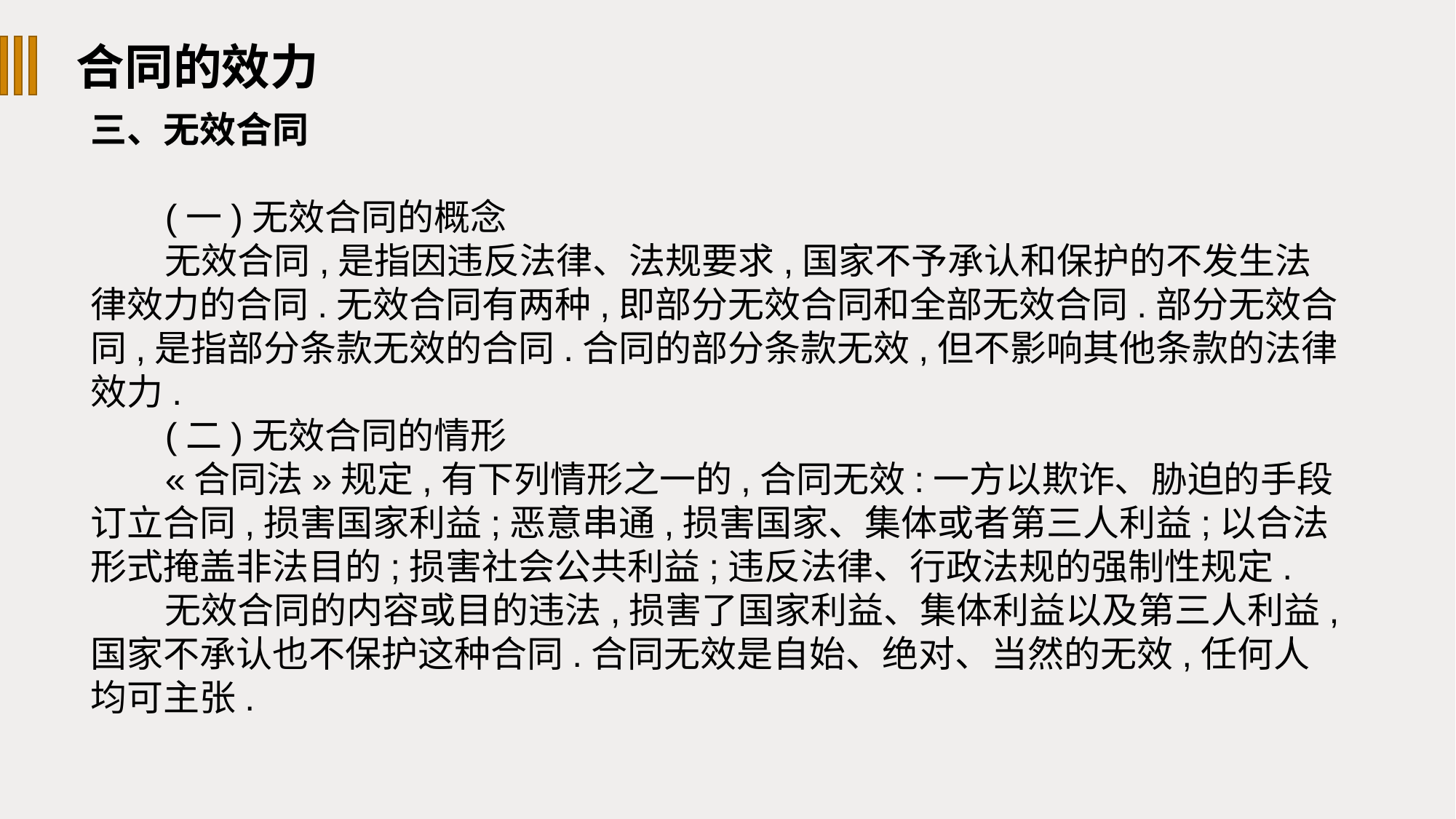

合同的效力

三、无效合同

(一)无效合同的概念
无效合同,是指因违反法律、法规要求,国家不予承认和保护的不发生法律效力的合同.无效合同有两种,即部分无效合同和全部无效合同.部分无效合同,是指部分条款无效的合同.合同的部分条款无效,但不影响其他条款的法律效力.
(二)无效合同的情形
«合同法»规定,有下列情形之一的,合同无效:一方以欺诈、胁迫的手段订立合同,损害国家利益;恶意串通,损害国家、集体或者第三人利益;以合法形式掩盖非法目的;损害社会公共利益;违反法律、行政法规的强制性规定.
无效合同的内容或目的违法,损害了国家利益、集体利益以及第三人利益,国家不承认也不保护这种合同.合同无效是自始、绝对、当然的无效,任何人均可主张.